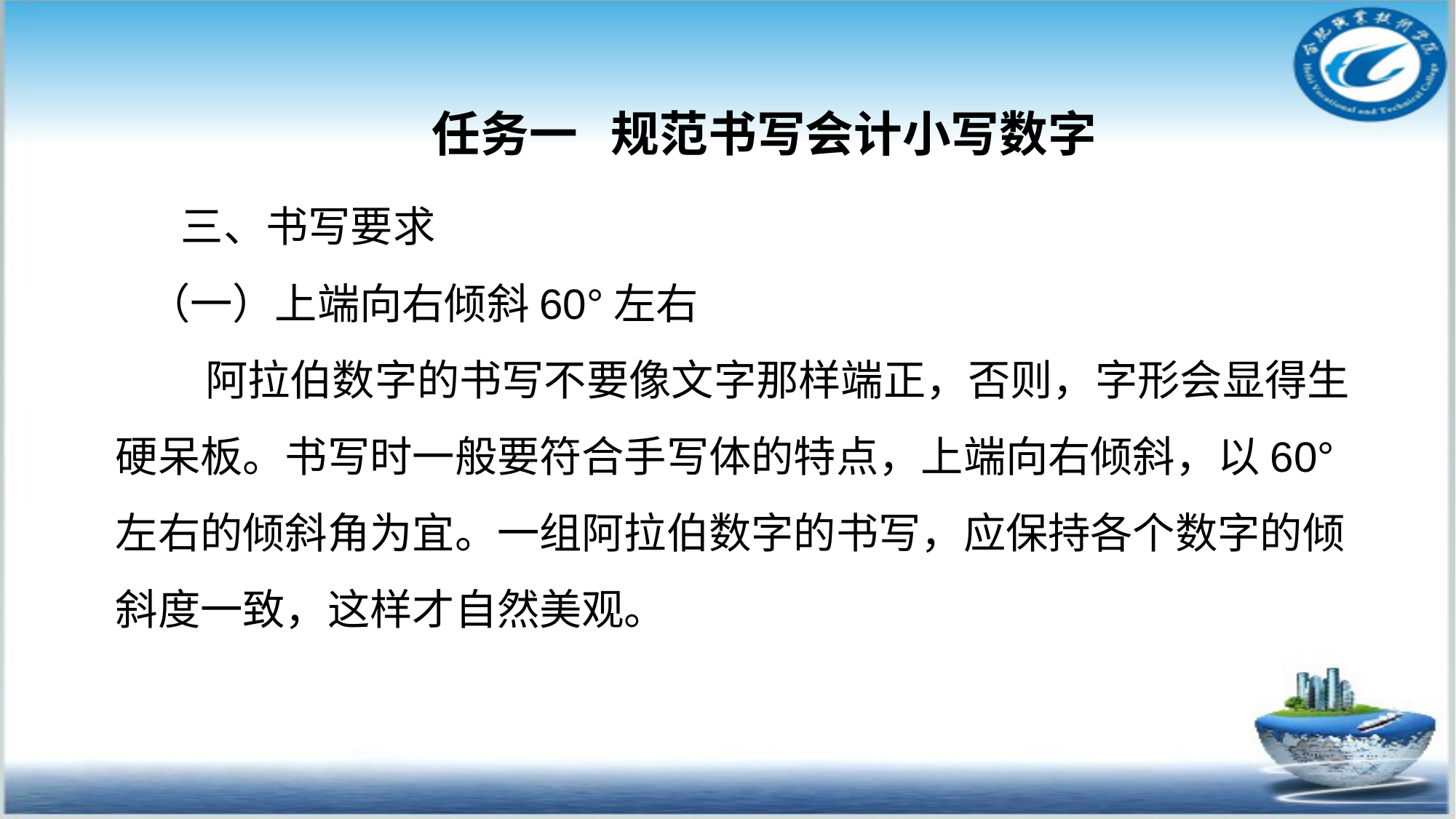

任务一   规范书写会计小写数字
  三、书写要求
（一）上端向右倾斜60°左右
     阿拉伯数字的书写不要像文字那样端正，否则，字形会显得生硬呆板。书写时一般要符合手写体的特点，上端向右倾斜，以60°左右的倾斜角为宜。一组阿拉伯数字的书写，应保持各个数字的倾斜度一致，这样才自然美观。

4